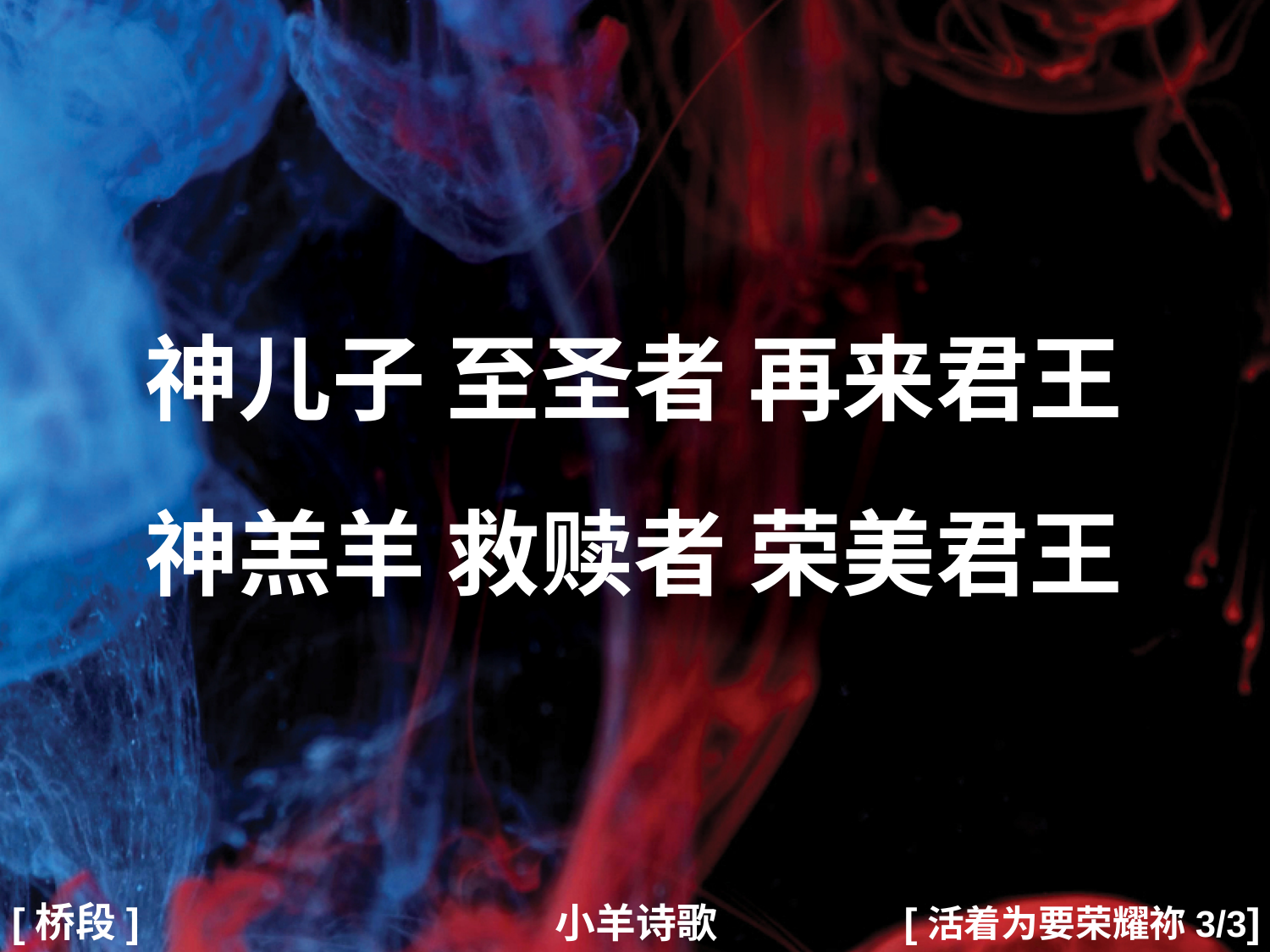

神儿子 至圣者 再来君王

神羔羊 救赎者 荣美君王

#

[桥段]
[活着为要荣耀祢3/3]
小羊诗歌